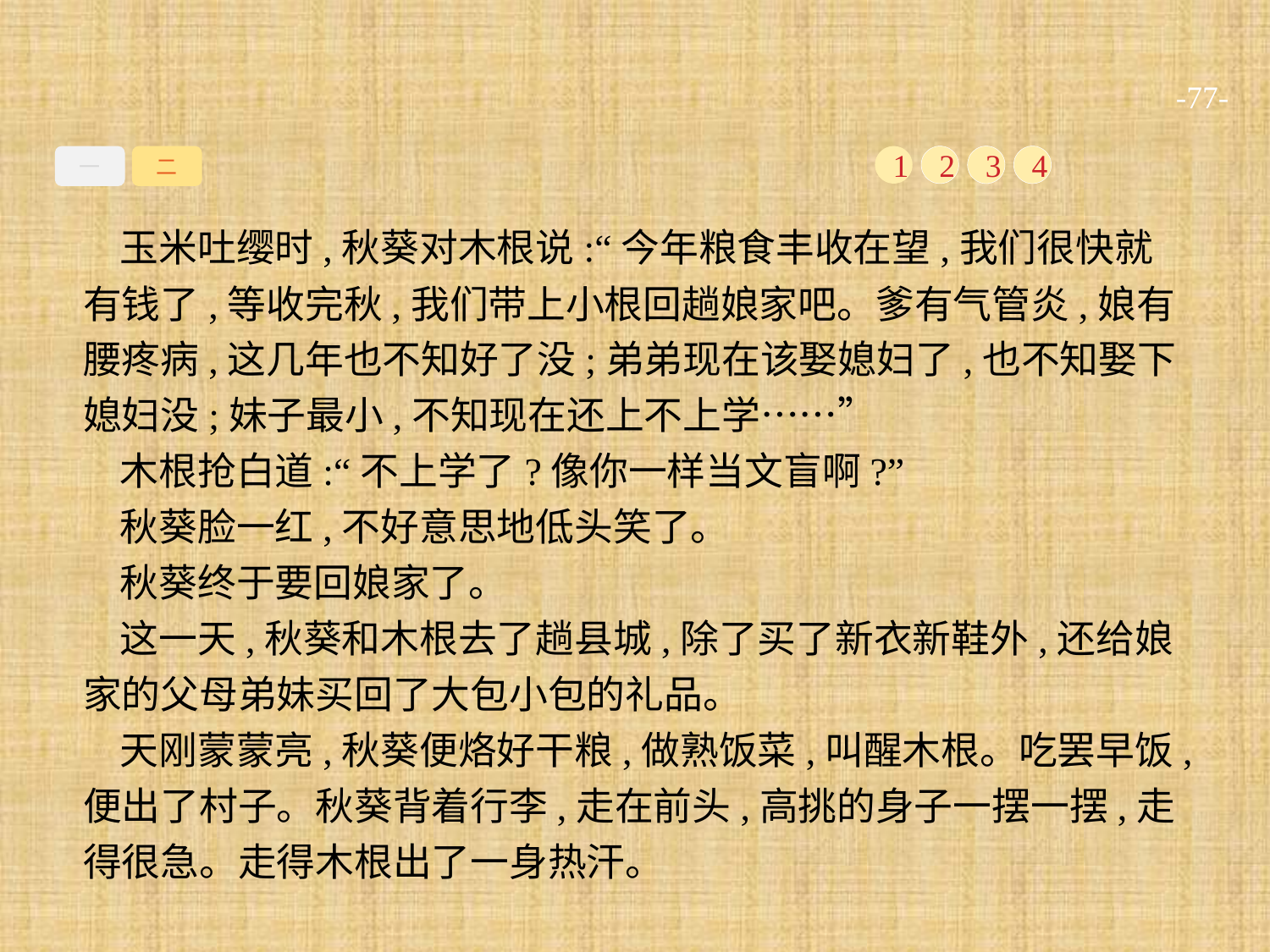

-77-
一
二
1
2
3
4
玉米吐缨时,秋葵对木根说:“今年粮食丰收在望,我们很快就有钱了,等收完秋,我们带上小根回趟娘家吧。爹有气管炎,娘有腰疼病,这几年也不知好了没;弟弟现在该娶媳妇了,也不知娶下媳妇没;妹子最小,不知现在还上不上学……”
木根抢白道:“不上学了?像你一样当文盲啊?”
秋葵脸一红,不好意思地低头笑了。
秋葵终于要回娘家了。
这一天,秋葵和木根去了趟县城,除了买了新衣新鞋外,还给娘家的父母弟妹买回了大包小包的礼品。
天刚蒙蒙亮,秋葵便烙好干粮,做熟饭菜,叫醒木根。吃罢早饭,便出了村子。秋葵背着行李,走在前头,高挑的身子一摆一摆,走得很急。走得木根出了一身热汗。